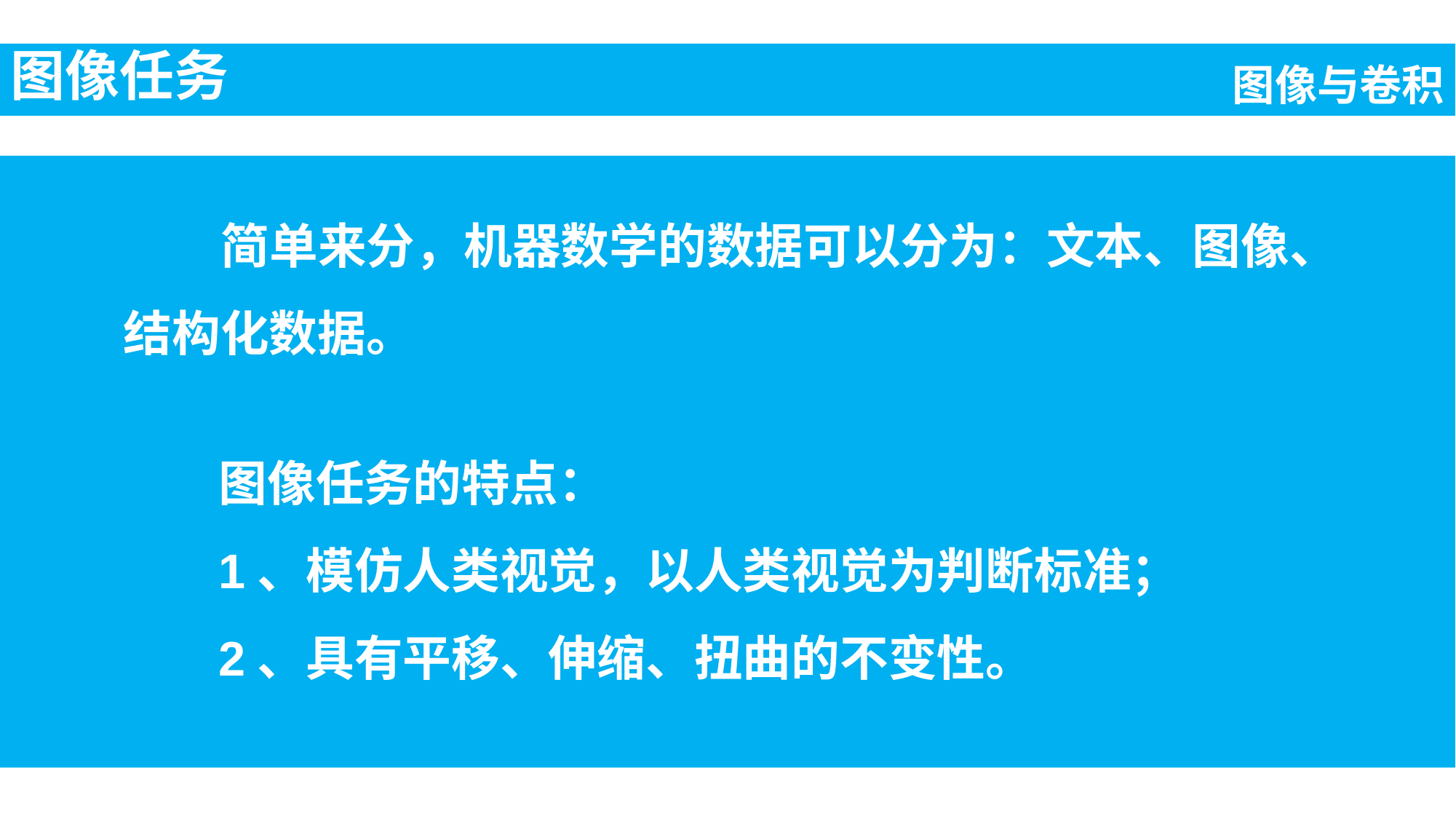

图像任务
图像与卷积
简单来分，机器数学的数据可以分为：文本、图像、结构化数据。
图像任务的特点：
1、模仿人类视觉，以人类视觉为判断标准；
2、具有平移、伸缩、扭曲的不变性。